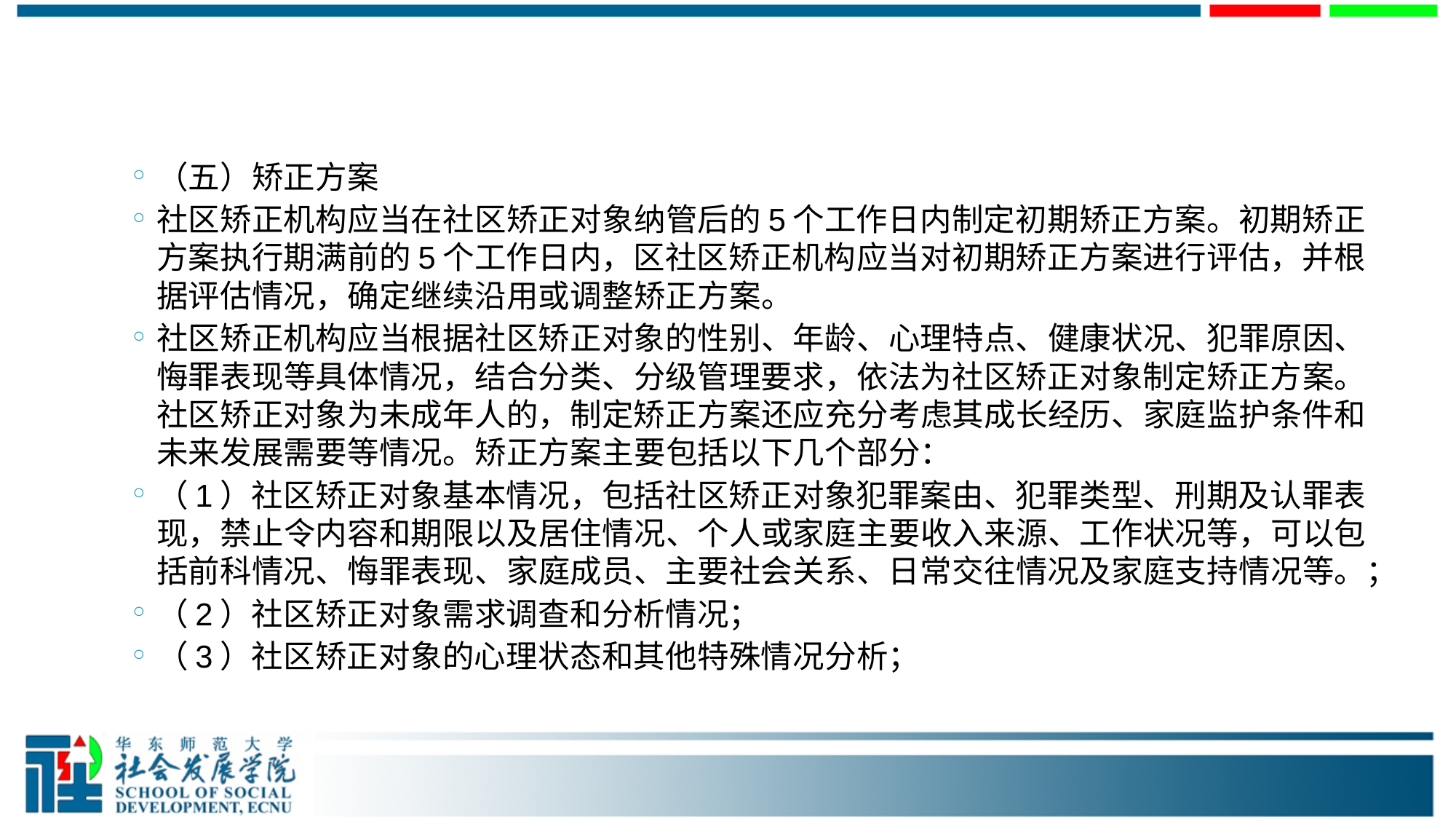

#
（五）矫正方案
社区矫正机构应当在社区矫正对象纳管后的5个工作日内制定初期矫正方案。初期矫正方案执行期满前的5个工作日内，区社区矫正机构应当对初期矫正方案进行评估，并根据评估情况，确定继续沿用或调整矫正方案。
社区矫正机构应当根据社区矫正对象的性别、年龄、心理特点、健康状况、犯罪原因、悔罪表现等具体情况，结合分类、分级管理要求，依法为社区矫正对象制定矫正方案。社区矫正对象为未成年人的，制定矫正方案还应充分考虑其成长经历、家庭监护条件和未来发展需要等情况。矫正方案主要包括以下几个部分：
（1）社区矫正对象基本情况，包括社区矫正对象犯罪案由、犯罪类型、刑期及认罪表现，禁止令内容和期限以及居住情况、个人或家庭主要收入来源、工作状况等，可以包括前科情况、悔罪表现、家庭成员、主要社会关系、日常交往情况及家庭支持情况等。；
（2）社区矫正对象需求调查和分析情况；
（3）社区矫正对象的心理状态和其他特殊情况分析；